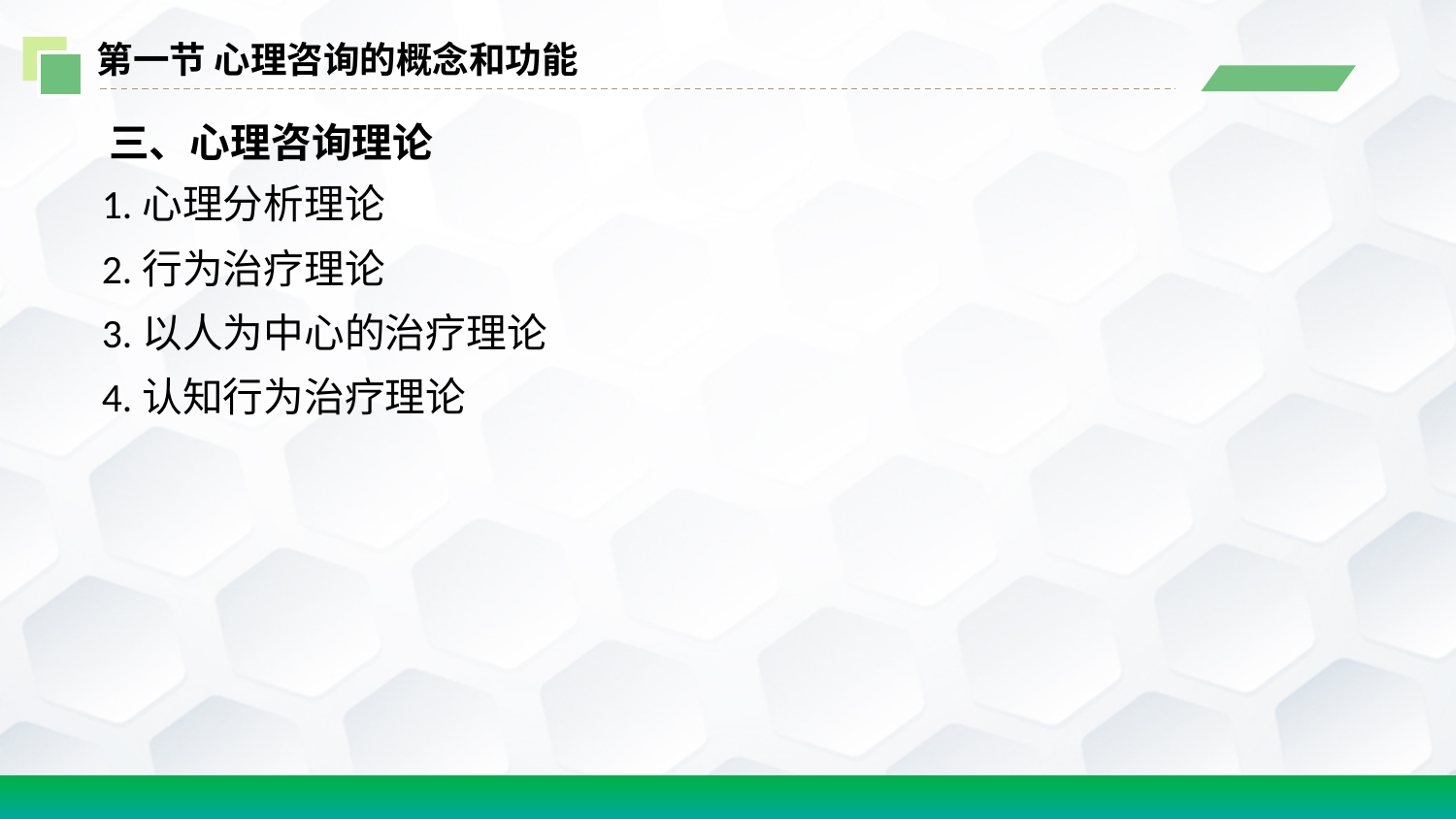

第一节 心理咨询的概念和功能
 三、心理咨询理论
1.心理分析理论
2.行为治疗理论
3.以人为中心的治疗理论
4.认知行为治疗理论